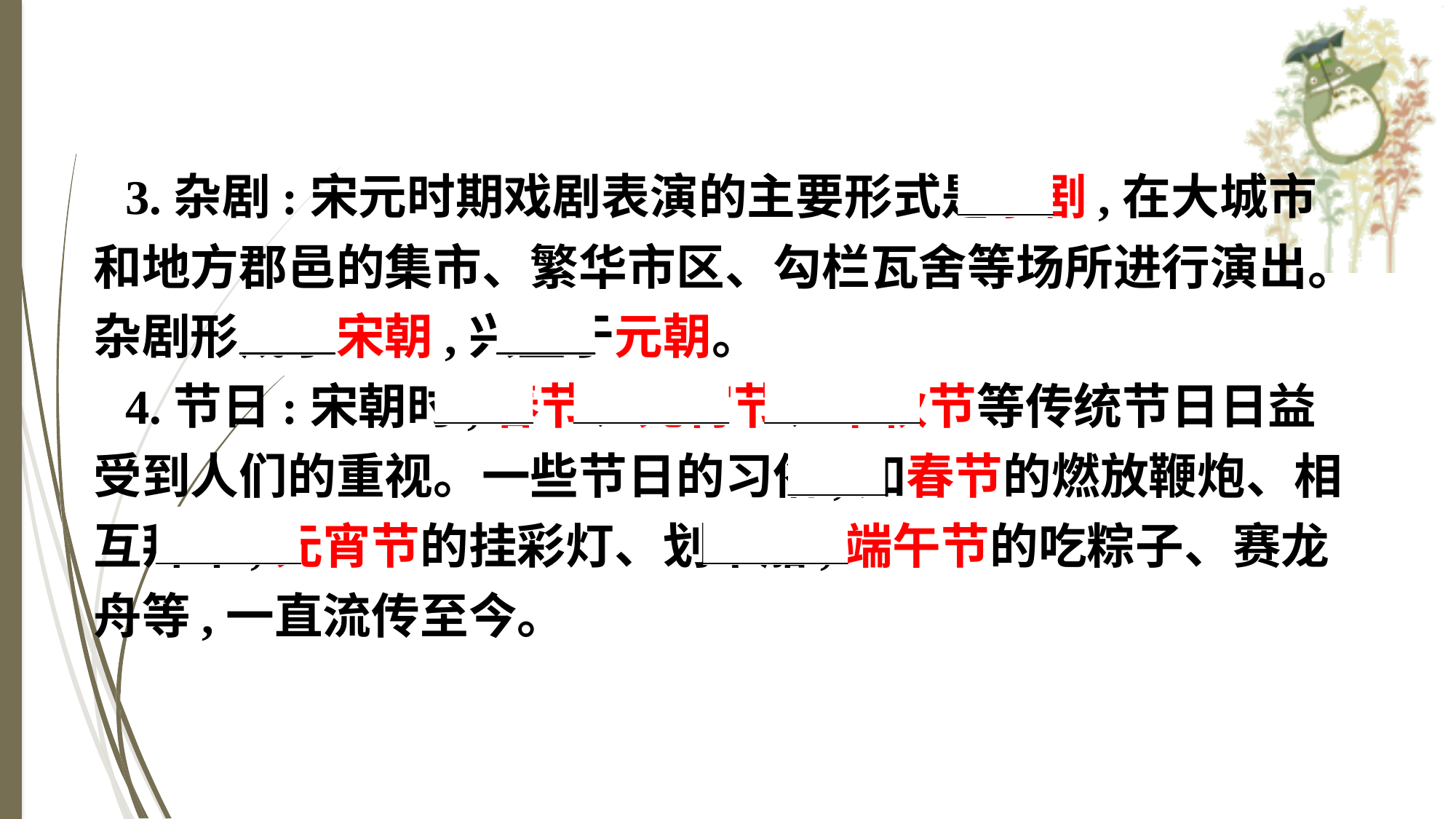

3.杂剧:宋元时期戏剧表演的主要形式是杂剧,在大城市和地方郡邑的集市、繁华市区、勾栏瓦舍等场所进行演出。杂剧形成于宋朝,兴盛于元朝。
4.节日:宋朝时,春节、元宵节、中秋节等传统节日日益受到人们的重视。一些节日的习俗,如春节的燃放鞭炮、相互拜年,元宵节的挂彩灯、划旱船,端午节的吃粽子、赛龙舟等,一直流传至今。